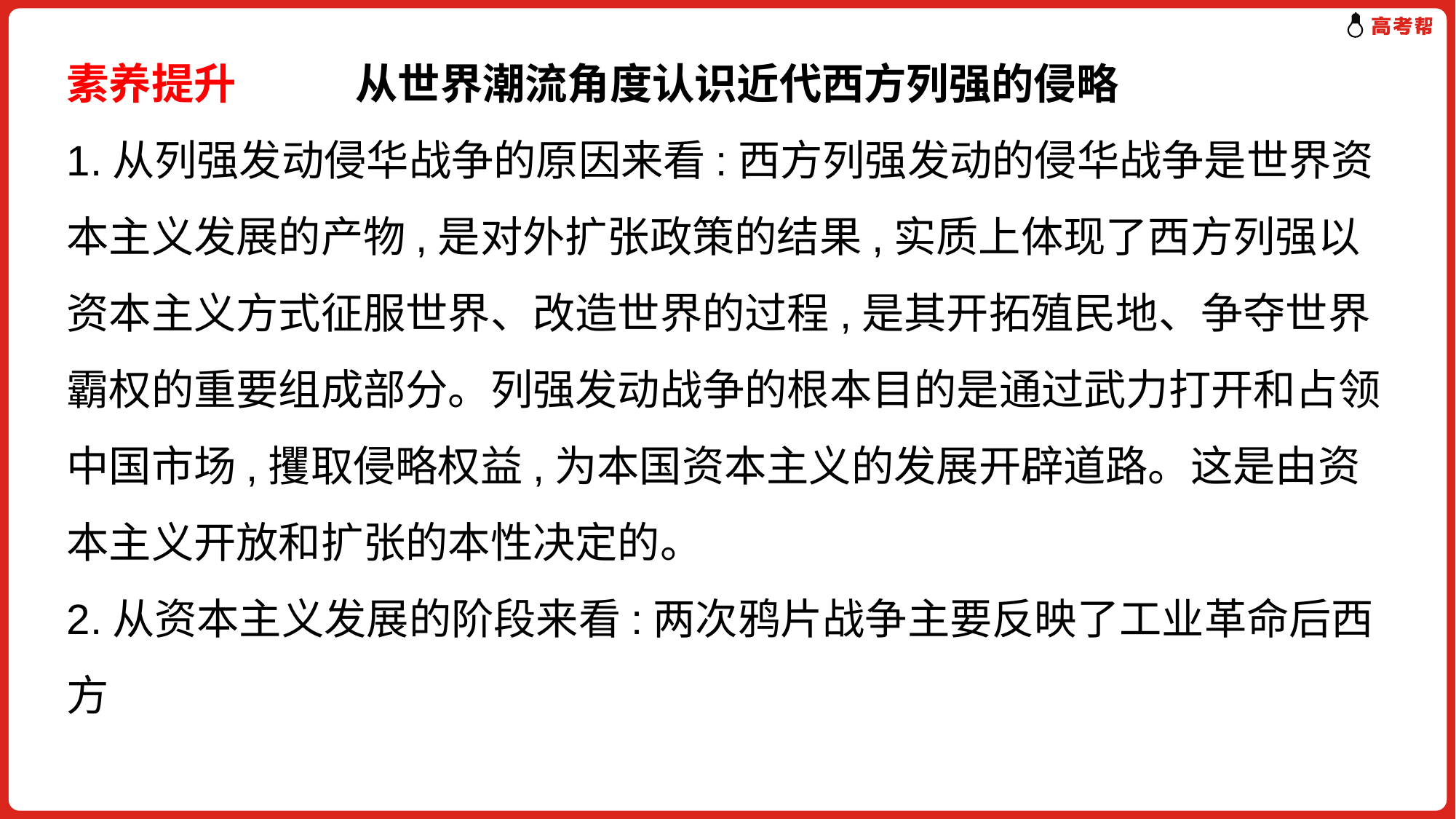

素养提升　        从世界潮流角度认识近代西方列强的侵略
1.从列强发动侵华战争的原因来看:西方列强发动的侵华战争是世界资本主义发展的产物,是对外扩张政策的结果,实质上体现了西方列强以资本主义方式征服世界、改造世界的过程,是其开拓殖民地、争夺世界霸权的重要组成部分。列强发动战争的根本目的是通过武力打开和占领中国市场,攫取侵略权益,为本国资本主义的发展开辟道路。这是由资本主义开放和扩张的本性决定的。
2.从资本主义发展的阶段来看:两次鸦片战争主要反映了工业革命后西方